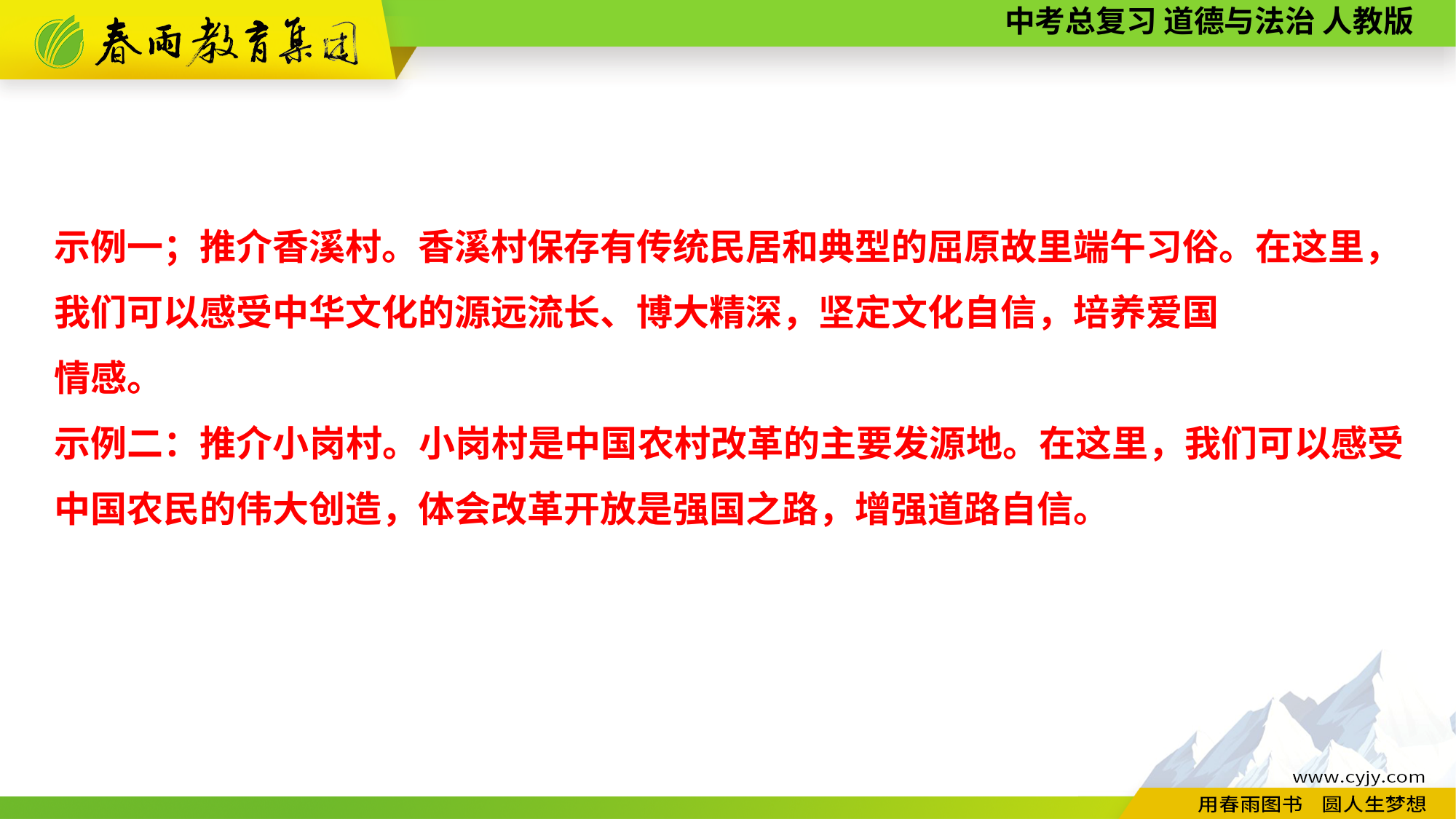

示例一；推介香溪村。香溪村保存有传统民居和典型的屈原故里端午习俗。在这里，我们可以感受中华文化的源远流长、博大精深，坚定文化自信，培养爱国
情感。
示例二：推介小岗村。小岗村是中国农村改革的主要发源地。在这里，我们可以感受中国农民的伟大创造，体会改革开放是强国之路，增强道路自信。